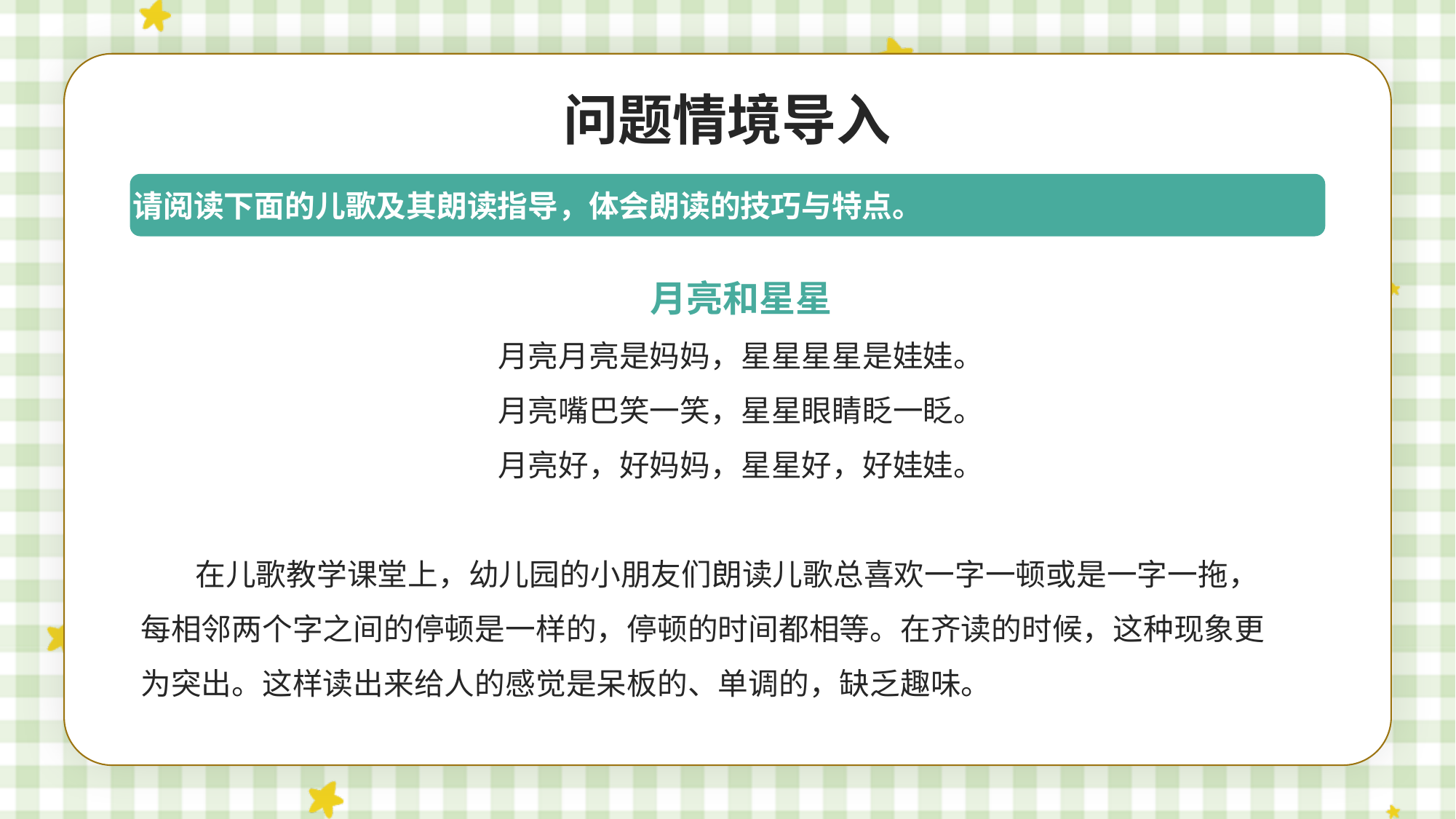

问题情境导入
请阅读下面的儿歌及其朗读指导，体会朗读的技巧与特点。
月亮和星星
月亮月亮是妈妈，星星星星是娃娃。
月亮嘴巴笑一笑，星星眼睛眨一眨。
月亮好，好妈妈，星星好，好娃娃。

在儿歌教学课堂上，幼儿园的小朋友们朗读儿歌总喜欢一字一顿或是一字一拖，每相邻两个字之间的停顿是一样的，停顿的时间都相等。在齐读的时候，这种现象更为突出。这样读出来给人的感觉是呆板的、单调的，缺乏趣味。